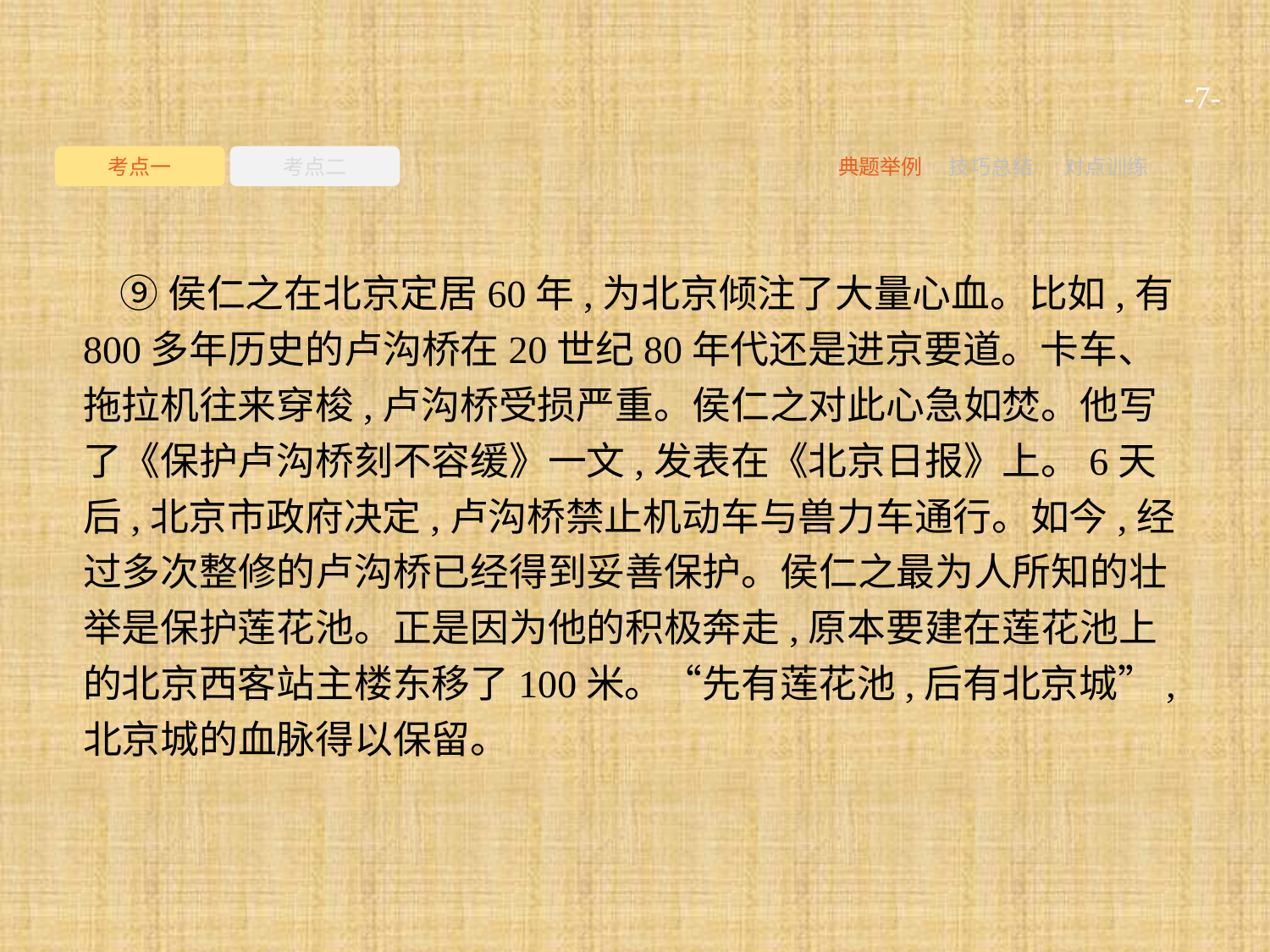

-7-
考点一
考点二
典题举例
技巧总结
对点训练
⑨侯仁之在北京定居60年,为北京倾注了大量心血。比如,有800多年历史的卢沟桥在20世纪80年代还是进京要道。卡车、拖拉机往来穿梭,卢沟桥受损严重。侯仁之对此心急如焚。他写了《保护卢沟桥刻不容缓》一文,发表在《北京日报》上。6天后,北京市政府决定,卢沟桥禁止机动车与兽力车通行。如今,经过多次整修的卢沟桥已经得到妥善保护。侯仁之最为人所知的壮举是保护莲花池。正是因为他的积极奔走,原本要建在莲花池上的北京西客站主楼东移了100米。“先有莲花池,后有北京城”,北京城的血脉得以保留。